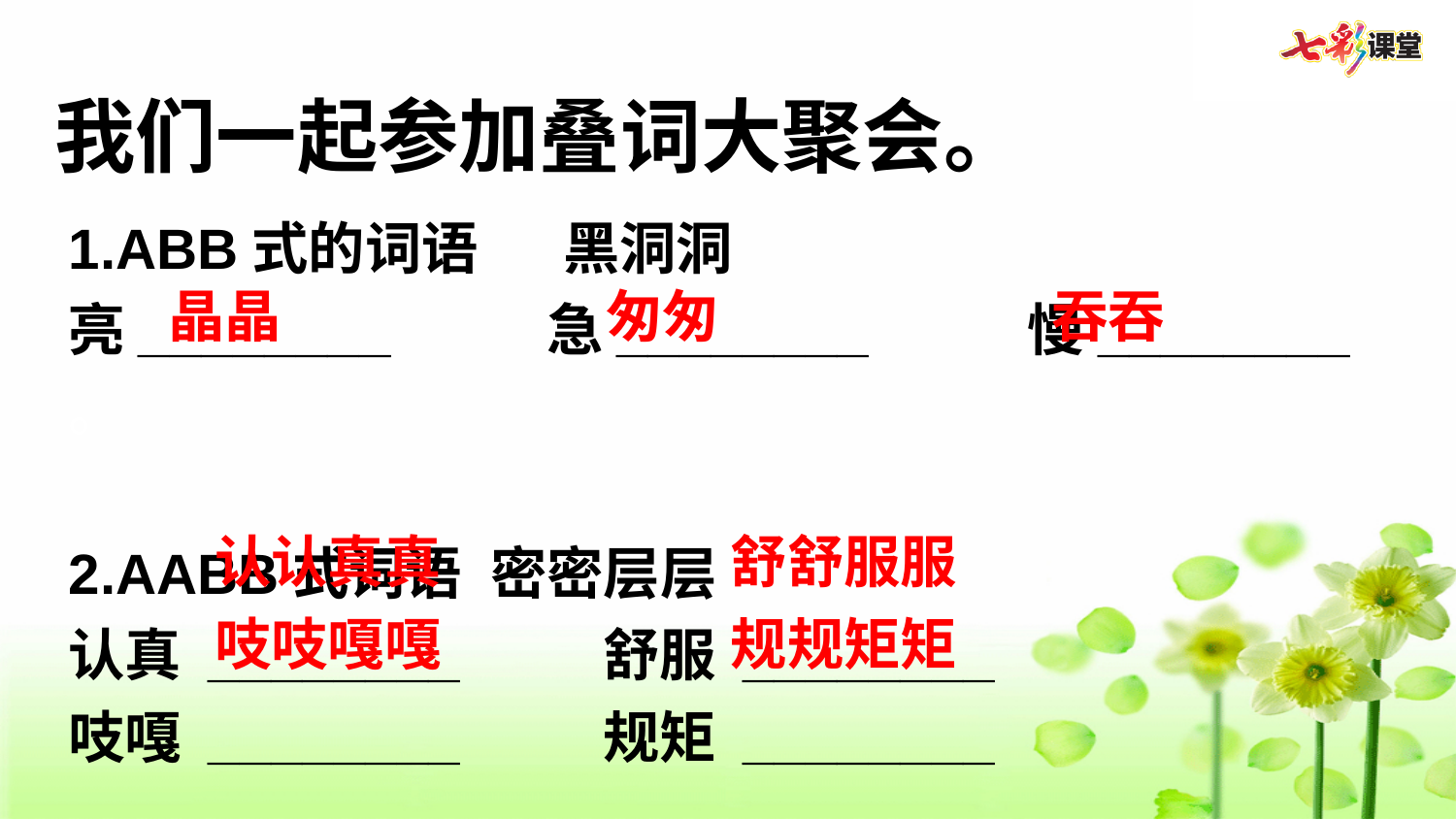

我们一起参加叠词大聚会。

1.ABB式的词语   黑洞洞
亮________     急________      慢________ 。

2.AABB式词语 密密层层
认真 ________     舒服 ________
吱嘎 ________     规矩 ________
晶晶
匆匆
吞吞
认认真真
舒舒服服
吱吱嘎嘎
规规矩矩